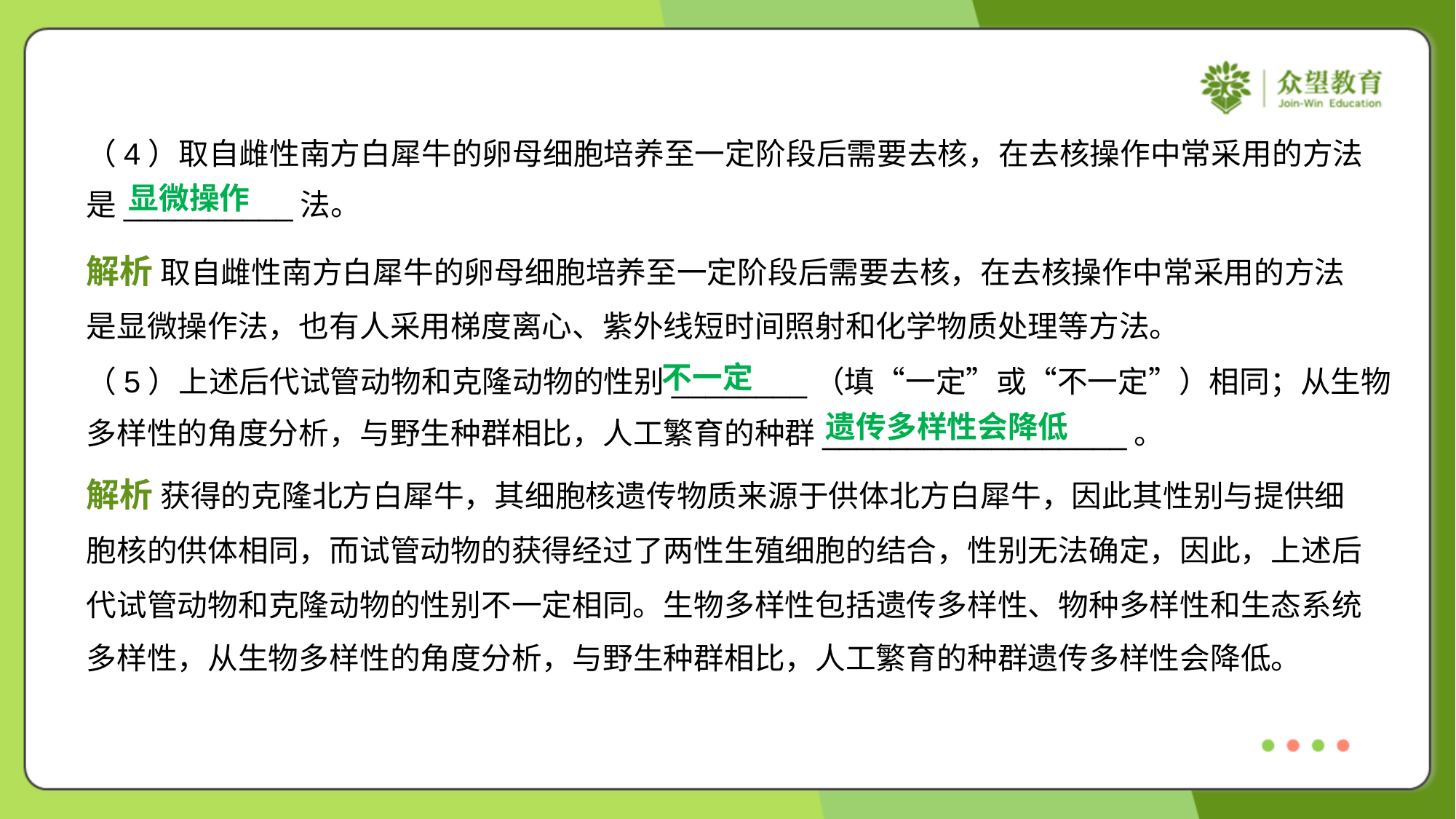

（4）取自雌性南方白犀牛的卵母细胞培养至一定阶段后需要去核，在去核操作中常采用的方法
是__________法。
显微操作
解析 取自雌性南方白犀牛的卵母细胞培养至一定阶段后需要去核，在去核操作中常采用的方法
是显微操作法，也有人采用梯度离心、紫外线短时间照射和化学物质处理等方法。
不一定
（5）上述后代试管动物和克隆动物的性别________（填“一定”或“不一定”）相同；从生物
多样性的角度分析，与野生种群相比，人工繁育的种群__________________。
遗传多样性会降低
解析 获得的克隆北方白犀牛，其细胞核遗传物质来源于供体北方白犀牛，因此其性别与提供细
胞核的供体相同，而试管动物的获得经过了两性生殖细胞的结合，性别无法确定，因此，上述后
代试管动物和克隆动物的性别不一定相同。生物多样性包括遗传多样性、物种多样性和生态系统
多样性，从生物多样性的角度分析，与野生种群相比，人工繁育的种群遗传多样性会降低。